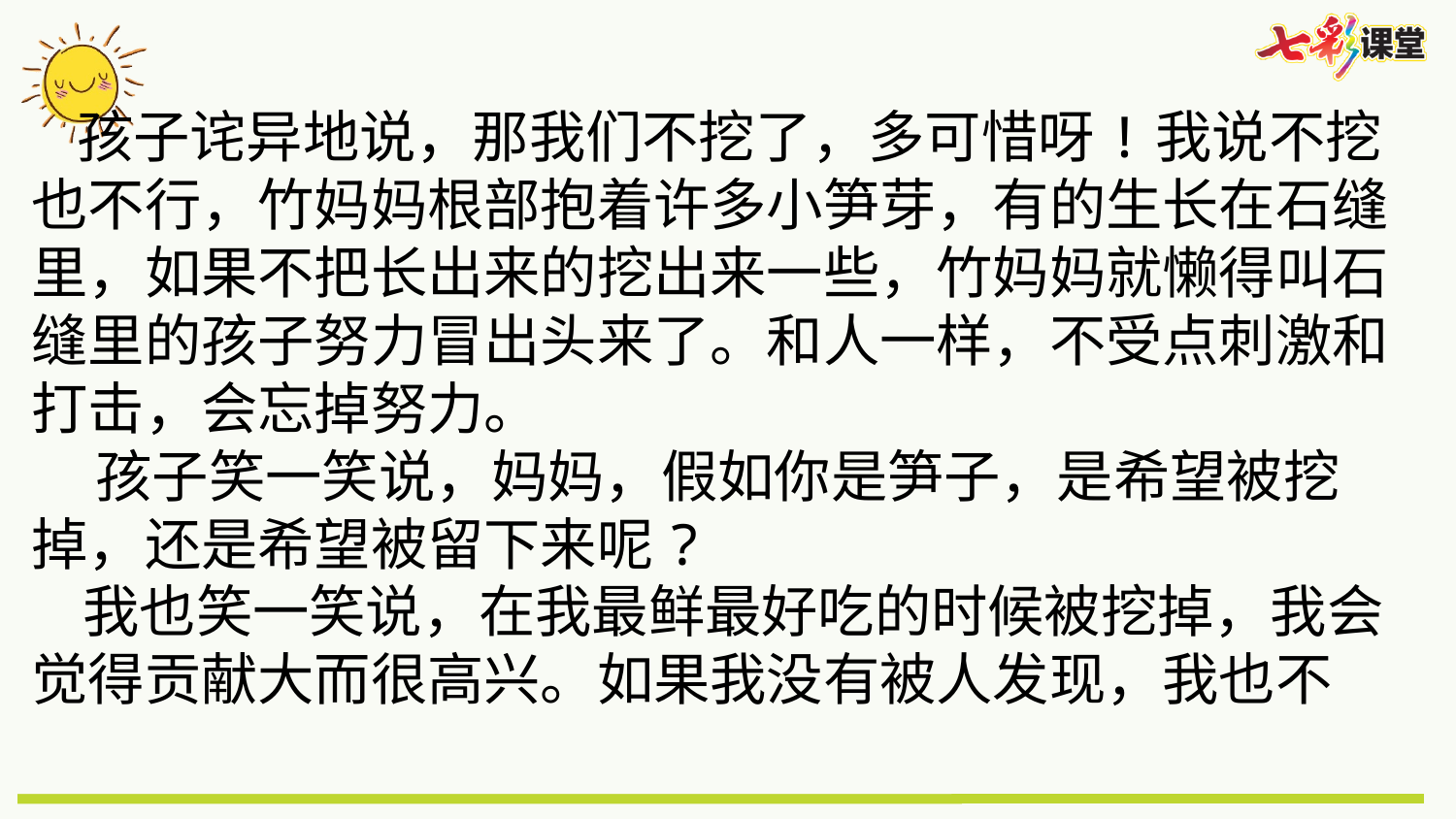

孩子诧异地说，那我们不挖了，多可惜呀!我说不挖也不行，竹妈妈根部抱着许多小笋芽，有的生长在石缝里，如果不把长出来的挖出来一些，竹妈妈就懒得叫石缝里的孩子努力冒出头来了。和人一样，不受点刺激和打击，会忘掉努力。
    孩子笑一笑说，妈妈，假如你是笋子，是希望被挖掉，还是希望被留下来呢?
   我也笑一笑说，在我最鲜最好吃的时候被挖掉，我会觉得贡献大而很高兴。如果我没有被人发现，我也不